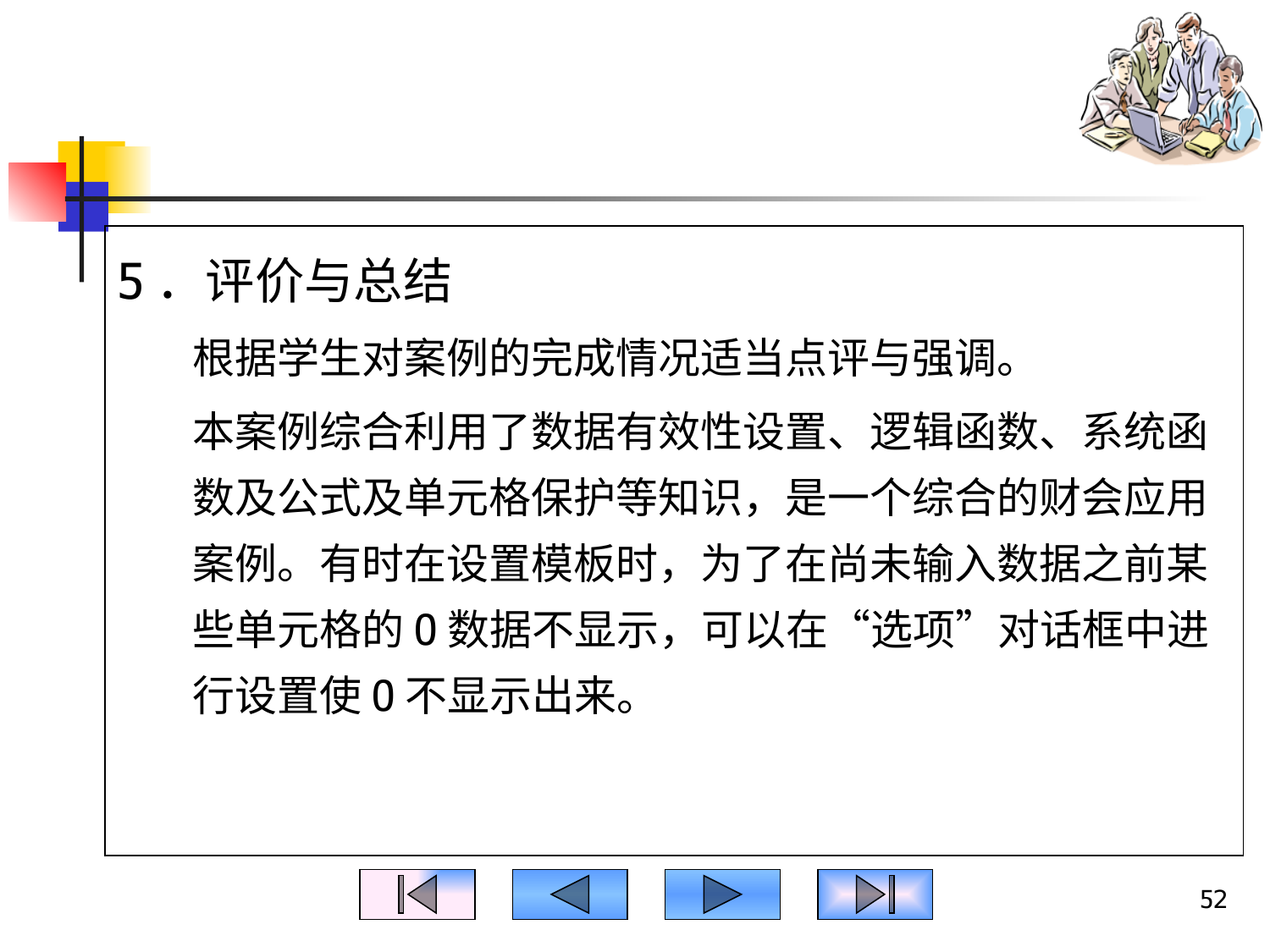

#
5．评价与总结
根据学生对案例的完成情况适当点评与强调。
本案例综合利用了数据有效性设置、逻辑函数、系统函数及公式及单元格保护等知识，是一个综合的财会应用案例。有时在设置模板时，为了在尚未输入数据之前某些单元格的0数据不显示，可以在“选项”对话框中进行设置使0不显示出来。
52